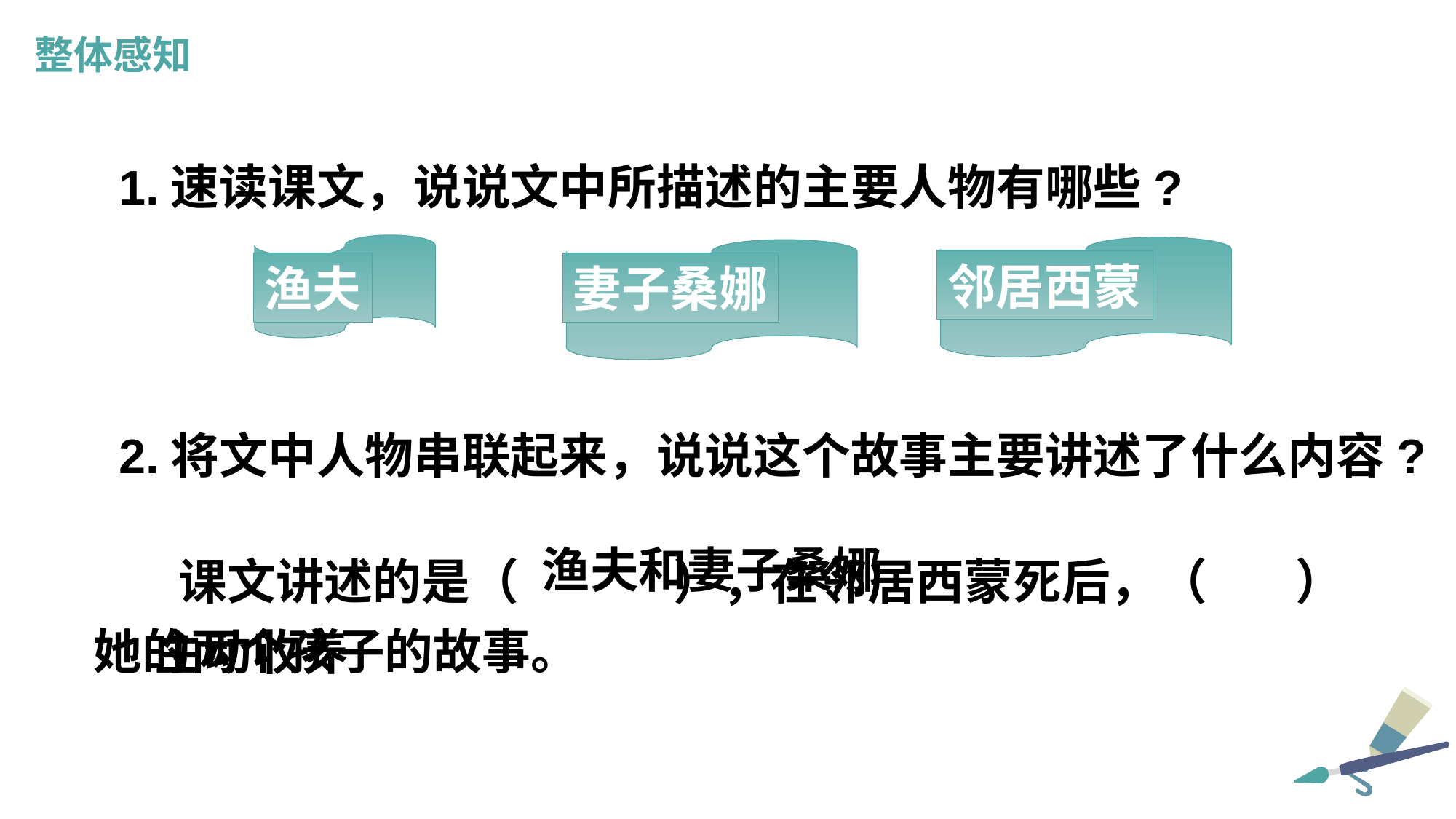

整体感知
 1.速读课文，说说文中所描述的主要人物有哪些?

 2.将文中人物串联起来，说说这个故事主要讲述了什么内容?

邻居西蒙
渔夫
妻子桑娜
渔夫和妻子桑娜
  课文讲述的是（              ），在邻居西蒙死后，（        ）她的两个孩子的故事。
主动收养